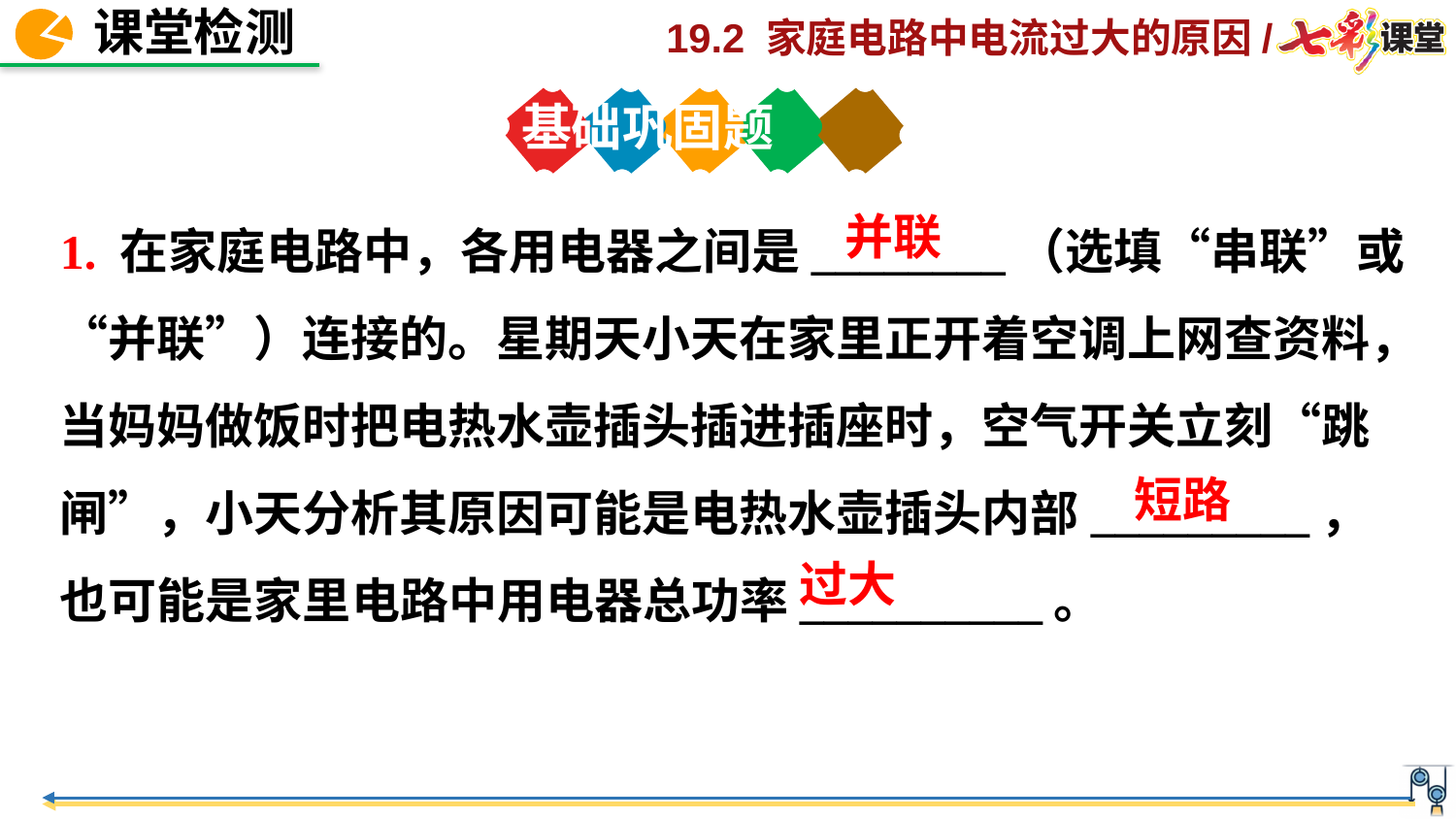

基础巩固题

1. 在家庭电路中，各用电器之间是________（选填“串联”或“并联”）连接的。星期天小天在家里正开着空调上网查资料，当妈妈做饭时把电热水壶插头插进插座时，空气开关立刻“跳闸”，小天分析其原因可能是电热水壶插头内部_________，也可能是家里电路中用电器总功率__________。
并联
短路
过大